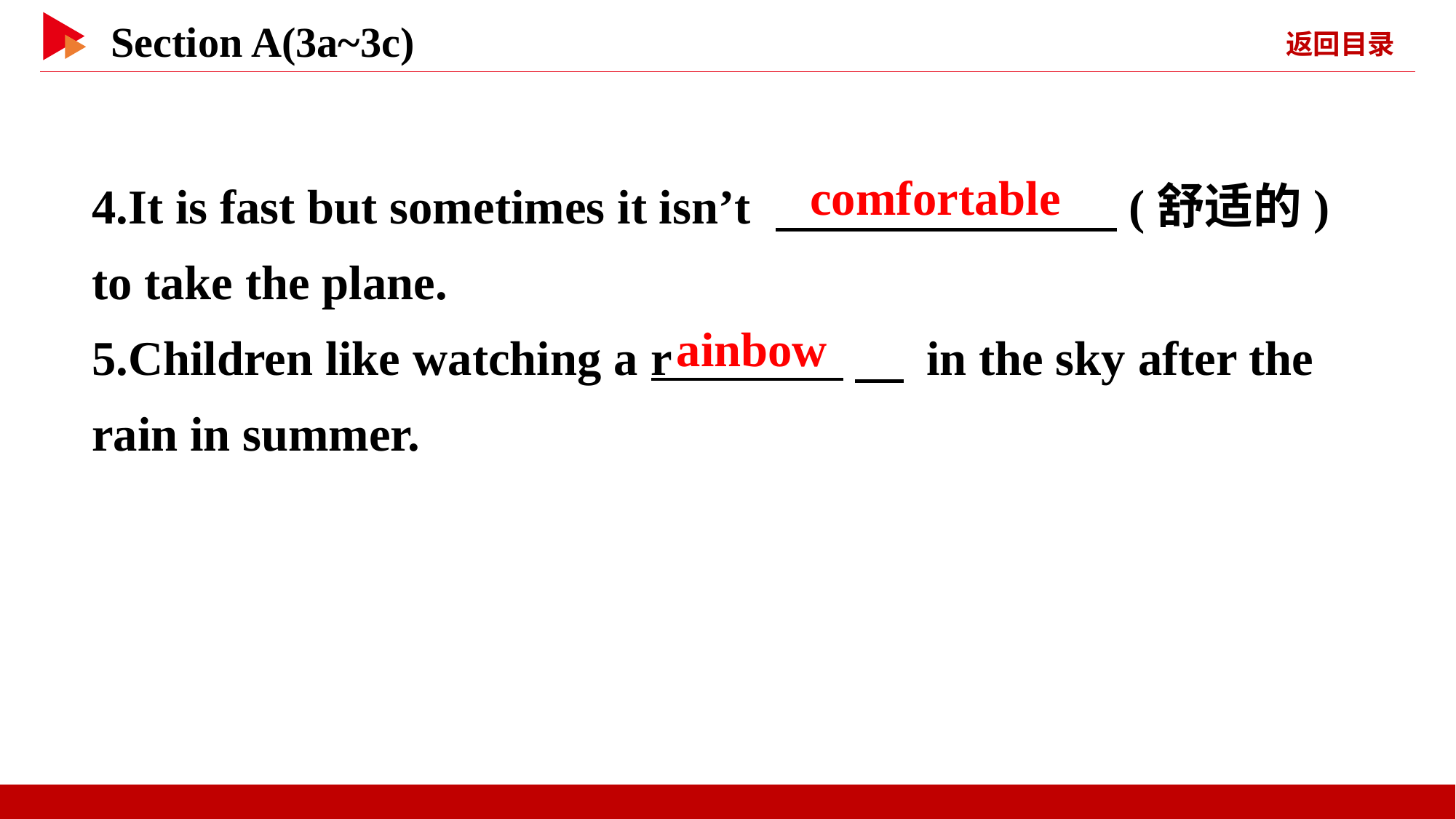

4.It is fast but sometimes it isn’t 　                      　(舒适的) to take the plane.
5.Children like watching a r              　 in the sky after the rain in summer.
comfortable
ainbow